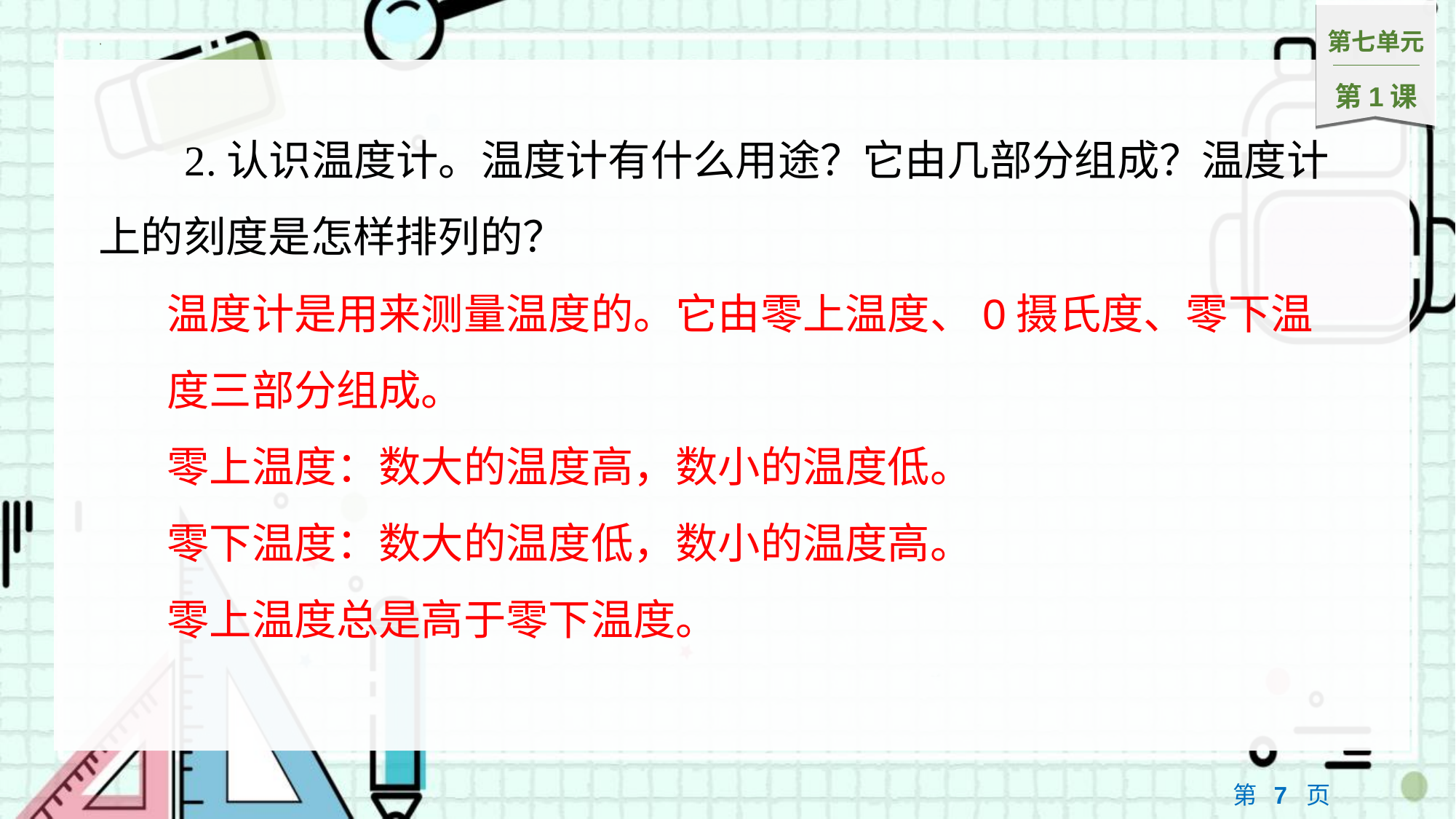

2.认识温度计。温度计有什么用途？它由几部分组成？温度计上的刻度是怎样排列的？
温度计是用来测量温度的。它由零上温度、0摄氏度、零下温度三部分组成。
零上温度：数大的温度高，数小的温度低。
零下温度：数大的温度低，数小的温度高。
零上温度总是高于零下温度。